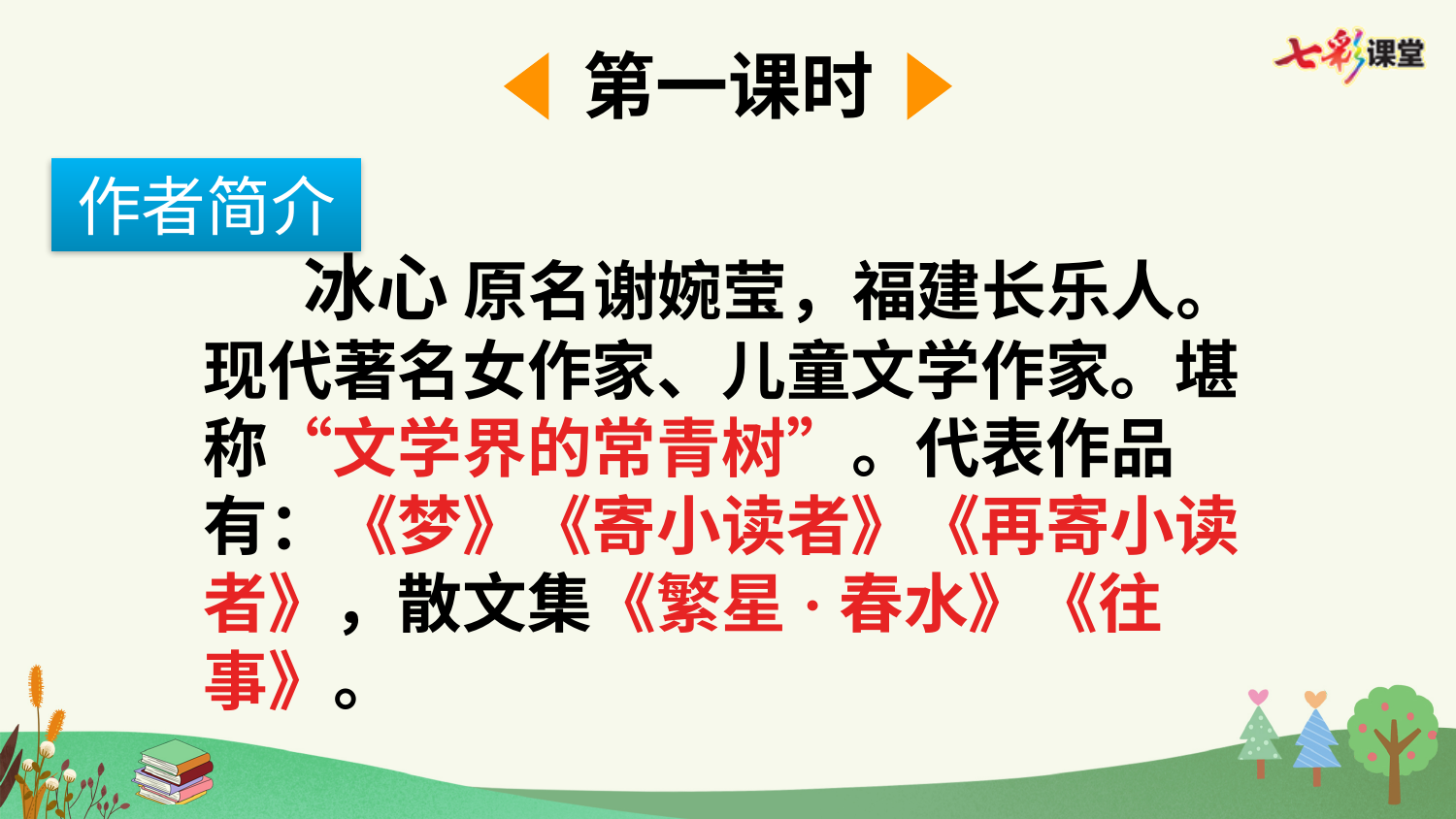

第一课时

作者简介
冰心 原名谢婉莹，福建长乐人。现代著名女作家、儿童文学作家。堪称“文学界的常青树”。代表作品有：《梦》《寄小读者》《再寄小读者》，散文集《繁星·春水》《往事》。